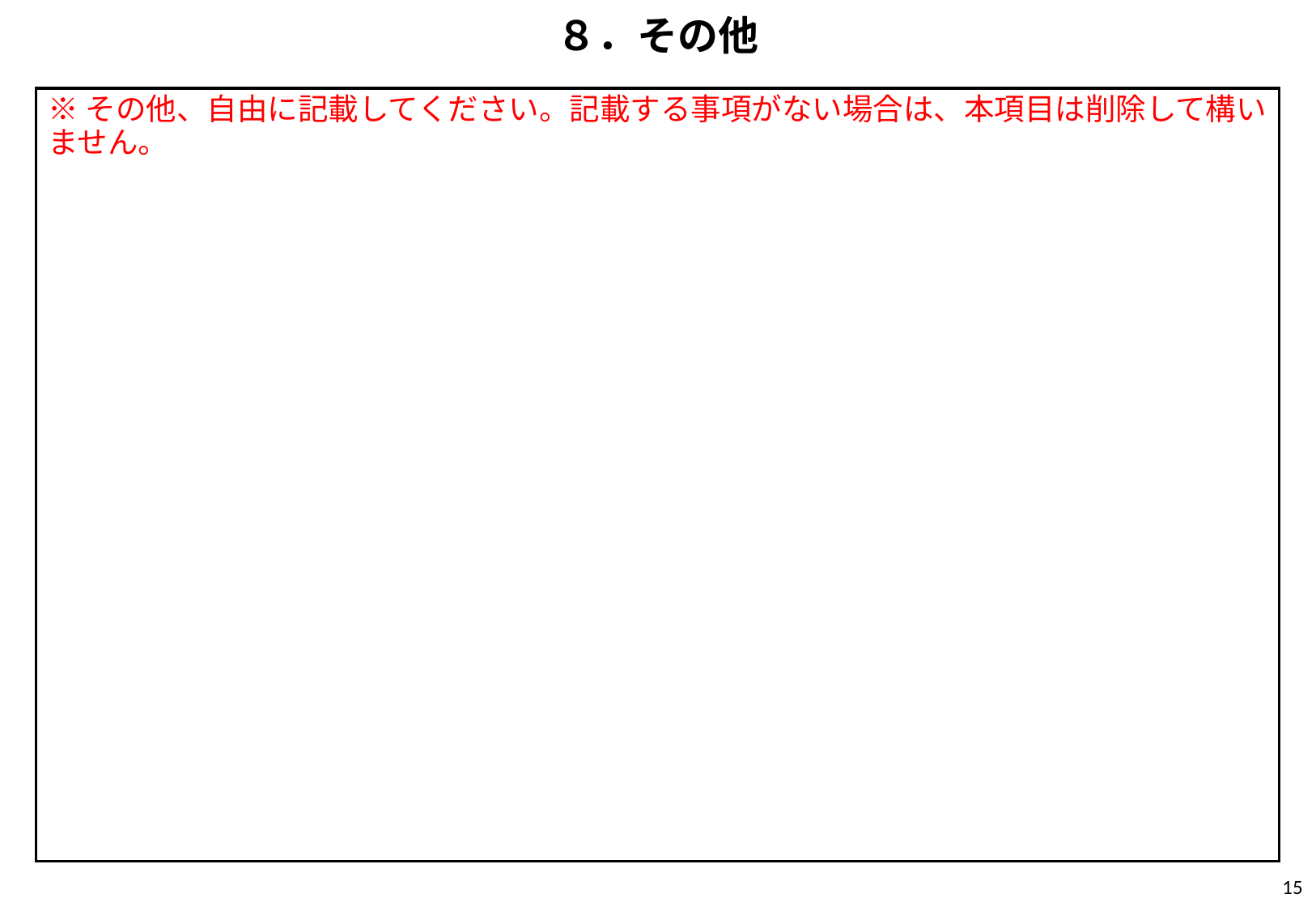

# ８．その他
※その他、自由に記載してください。記載する事項がない場合は、本項目は削除して構いません。

15